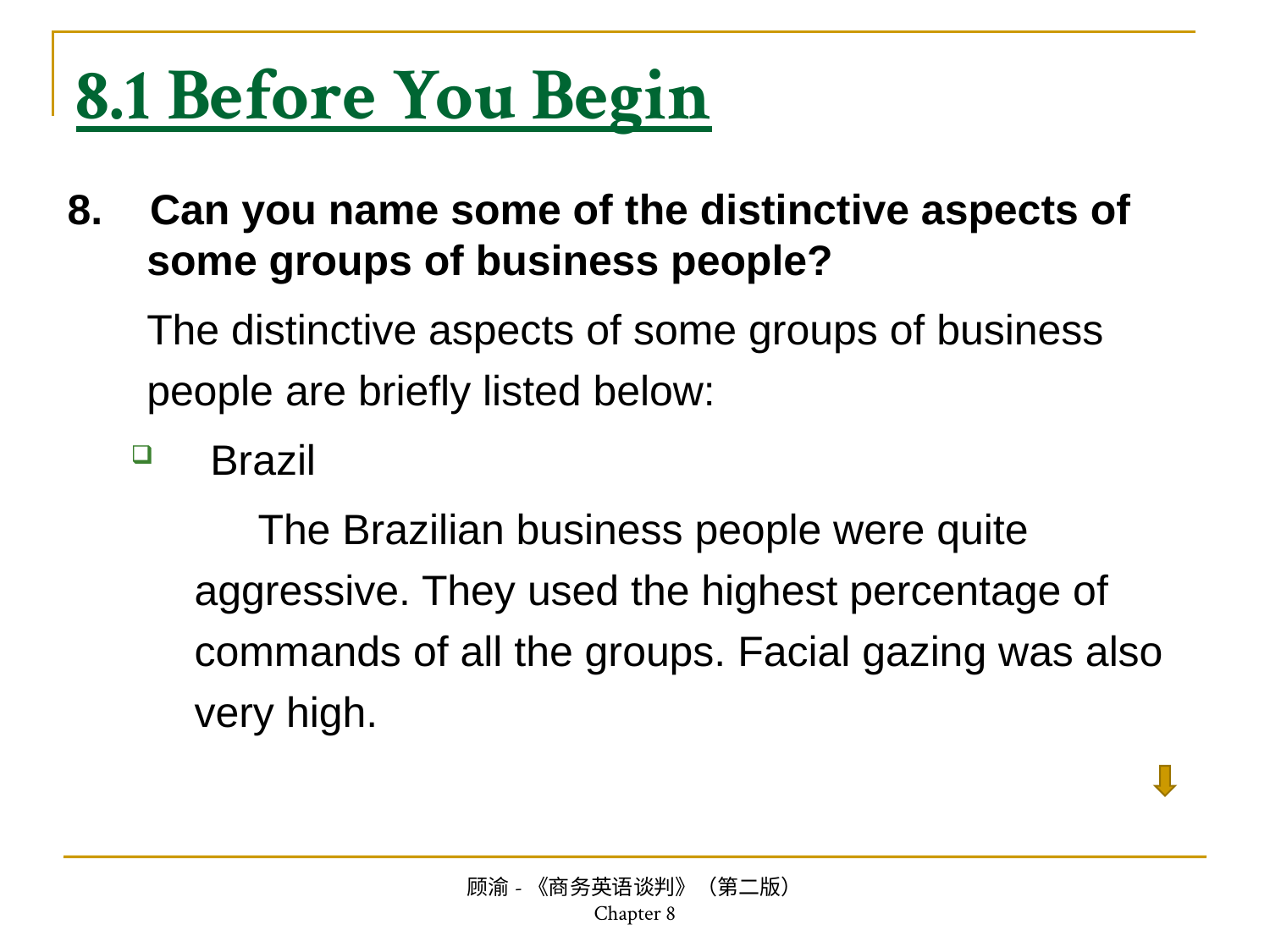

# 8.1 Before You Begin
8.    Can you name some of the distinctive aspects of some groups of business people?
The distinctive aspects of some groups of business people are briefly listed below:
Brazil
The Brazilian business people were quite aggressive. They used the highest percentage of commands of all the groups. Facial gazing was also very high.

12
顾渝-《商务英语谈判》（第二版） Chapter 8